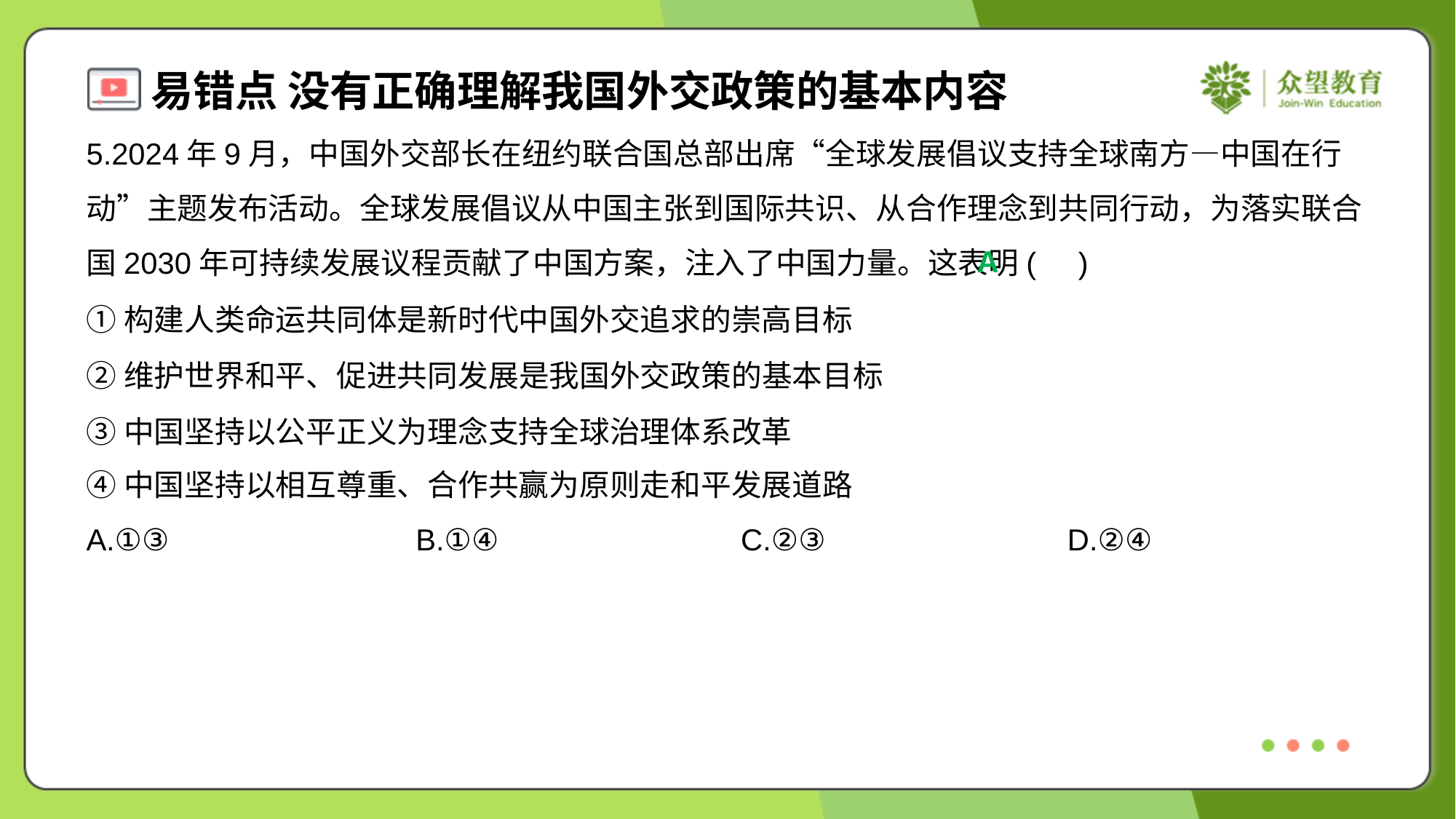

5.2024年9月，中国外交部长在纽约联合国总部出席“全球发展倡议支持全球南方—中国在行动”主题发布活动。全球发展倡议从中国主张到国际共识、从合作理念到共同行动，为落实联合国2030年可持续发展议程贡献了中国方案，注入了中国力量。这表明(     )
A
①构建人类命运共同体是新时代中国外交追求的崇高目标
②维护世界和平、促进共同发展是我国外交政策的基本目标
③中国坚持以公平正义为理念支持全球治理体系改革
④中国坚持以相互尊重、合作共赢为原则走和平发展道路
A.①③	B.①④	C.②③	D.②④